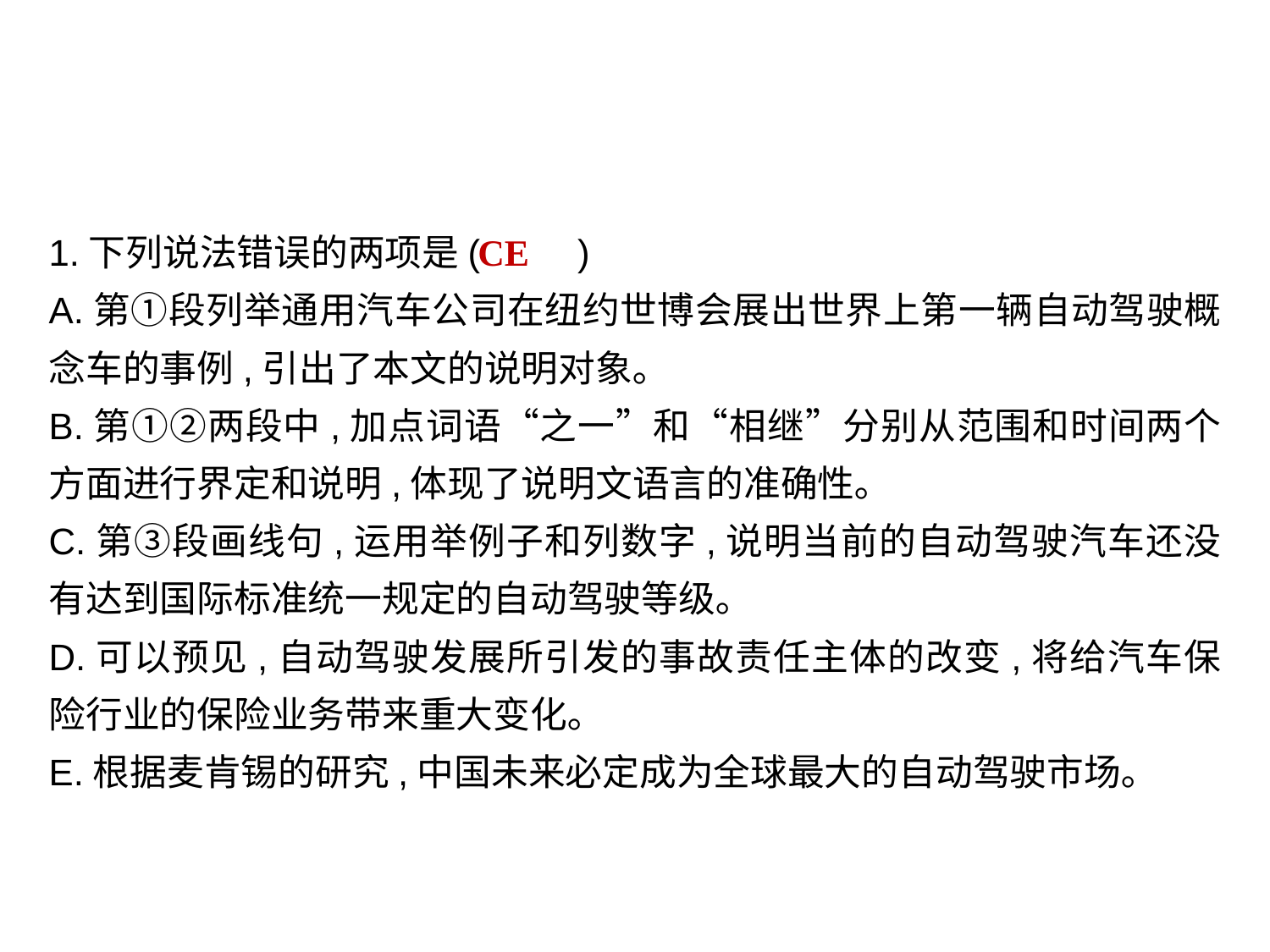

1.下列说法错误的两项是(	  )
A.第①段列举通用汽车公司在纽约世博会展出世界上第一辆自动驾驶概念车的事例,引出了本文的说明对象｡
B.第①②两段中,加点词语“之一”和“相继”分别从范围和时间两个方面进行界定和说明,体现了说明文语言的准确性｡
C.第③段画线句,运用举例子和列数字,说明当前的自动驾驶汽车还没有达到国际标准统一规定的自动驾驶等级｡
D.可以预见,自动驾驶发展所引发的事故责任主体的改变,将给汽车保险行业的保险业务带来重大变化｡
E.根据麦肯锡的研究,中国未来必定成为全球最大的自动驾驶市场｡
CE